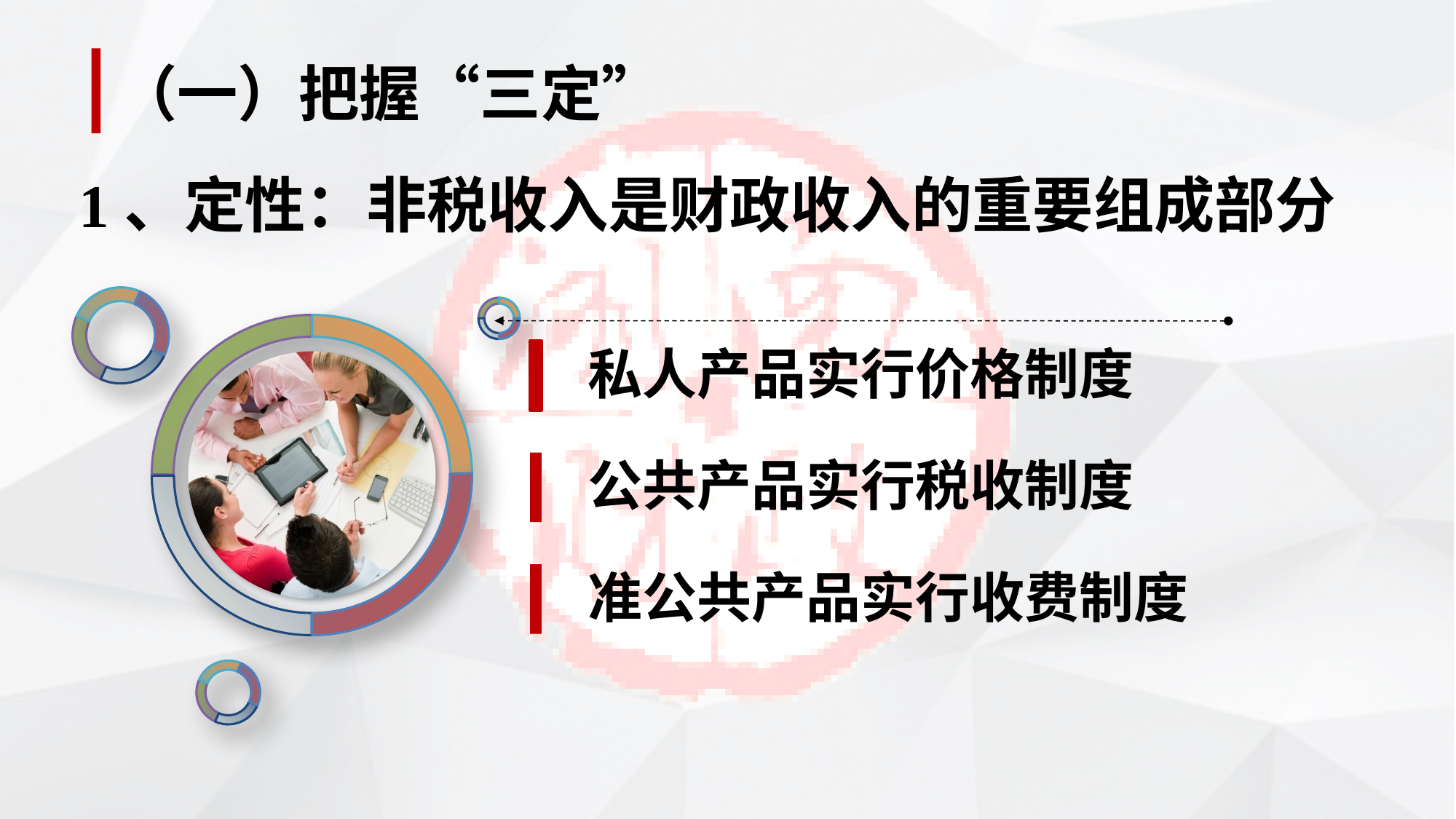

（一）把握“三定”
1、定性：非税收入是财政收入的重要组成部分

私人产品实行价格制度

公共产品实行税收制度

准公共产品实行收费制度